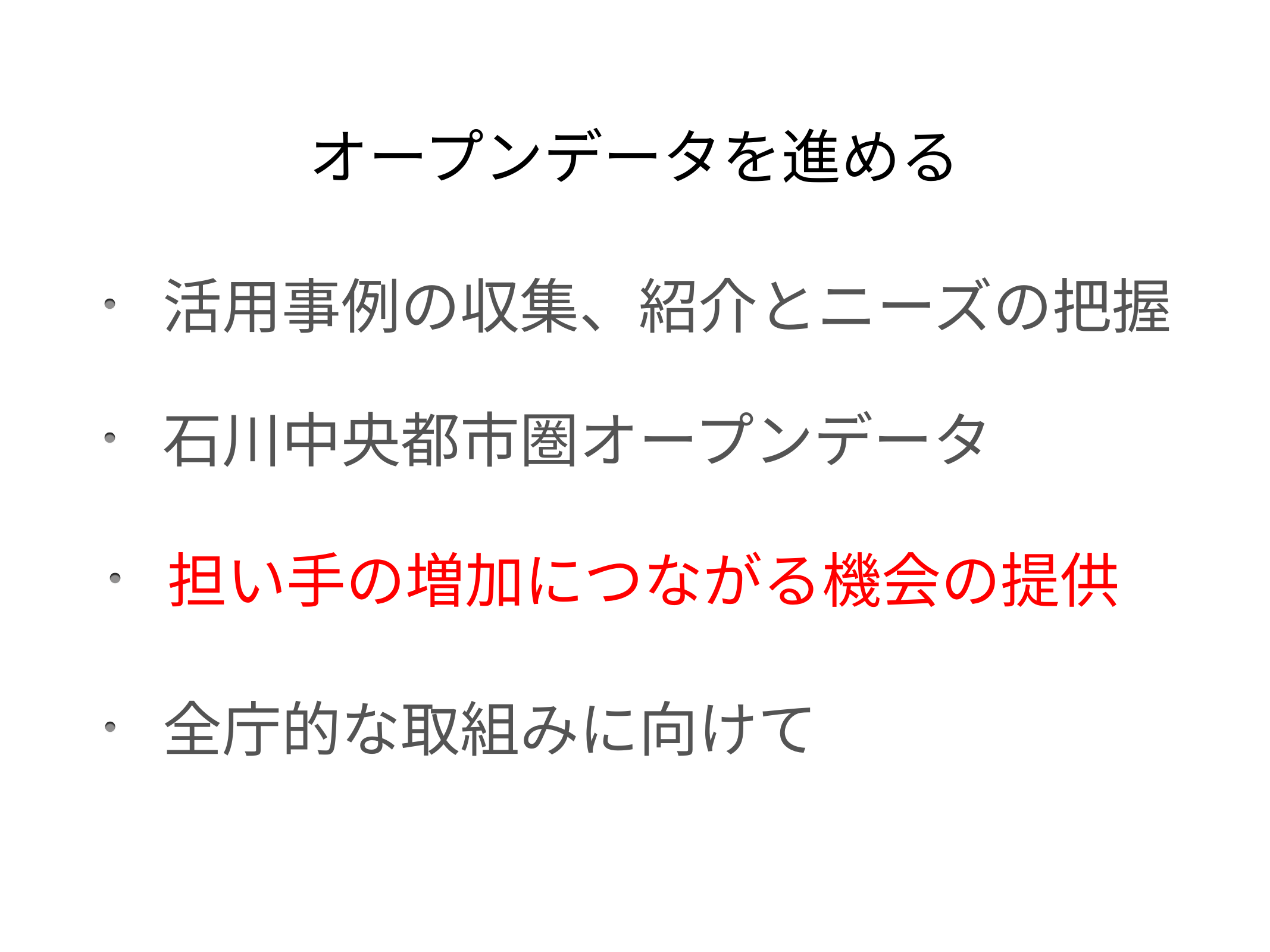

オープンデータを進める
活用事例の収集、紹介とニーズの把握
石川中央都市圏オープンデータ
担い手の増加につながる機会の提供
全庁的な取組みに向けて